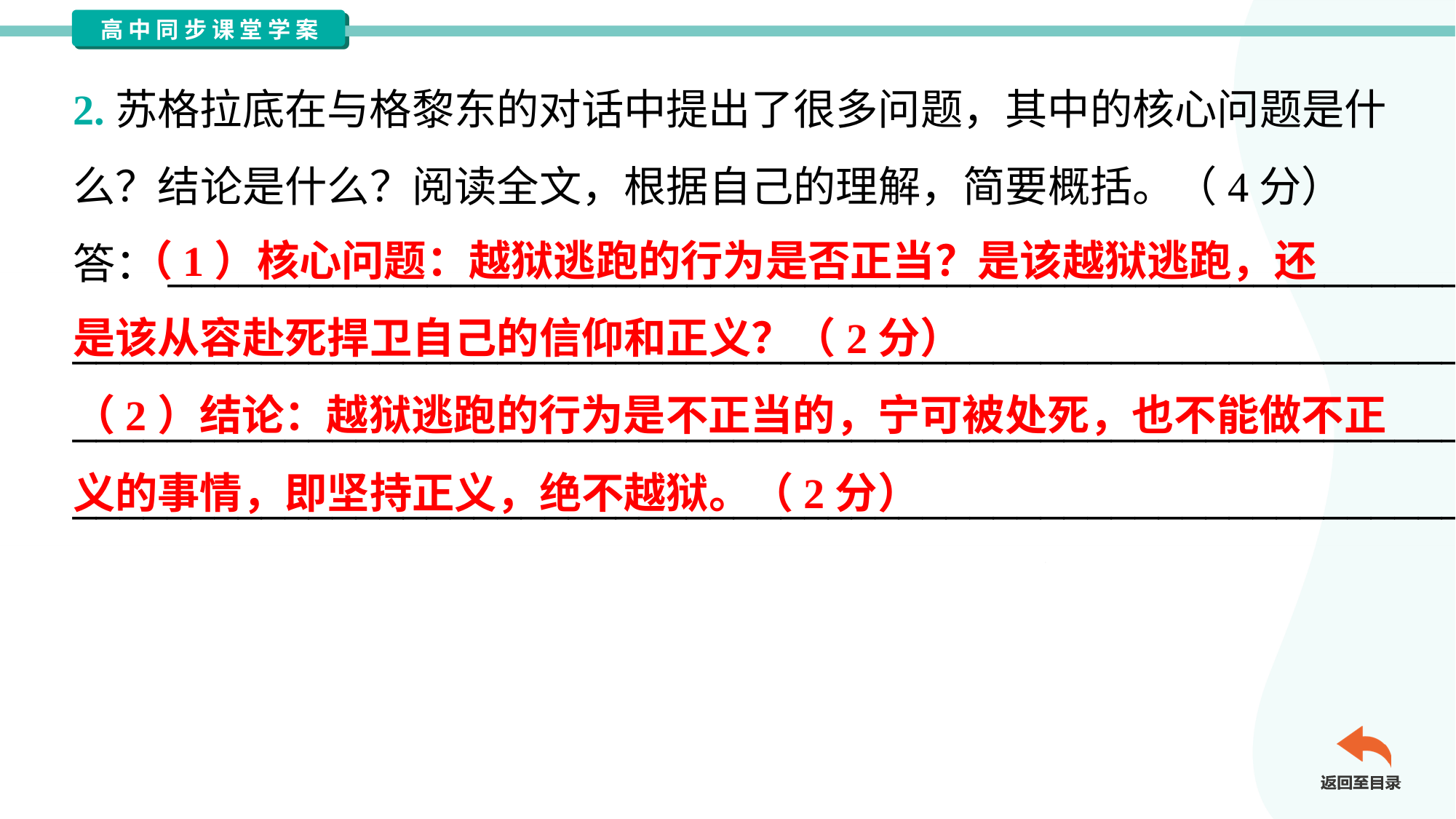

2.苏格拉底在与格黎东的对话中提出了很多问题，其中的核心问题是什
么？结论是什么？阅读全文，根据自己的理解，简要概括。（4分）
答：_________________________________________________________
_____________________________________________________________
_____________________________________________________________
_____________________________________________________________
     （1）核心问题：越狱逃跑的行为是否正当？是该越狱逃跑，还
是该从容赴死捍卫自己的信仰和正义？（2分）
（2）结论：越狱逃跑的行为是不正当的，宁可被处死，也不能做不正
义的事情，即坚持正义，绝不越狱。（2分）